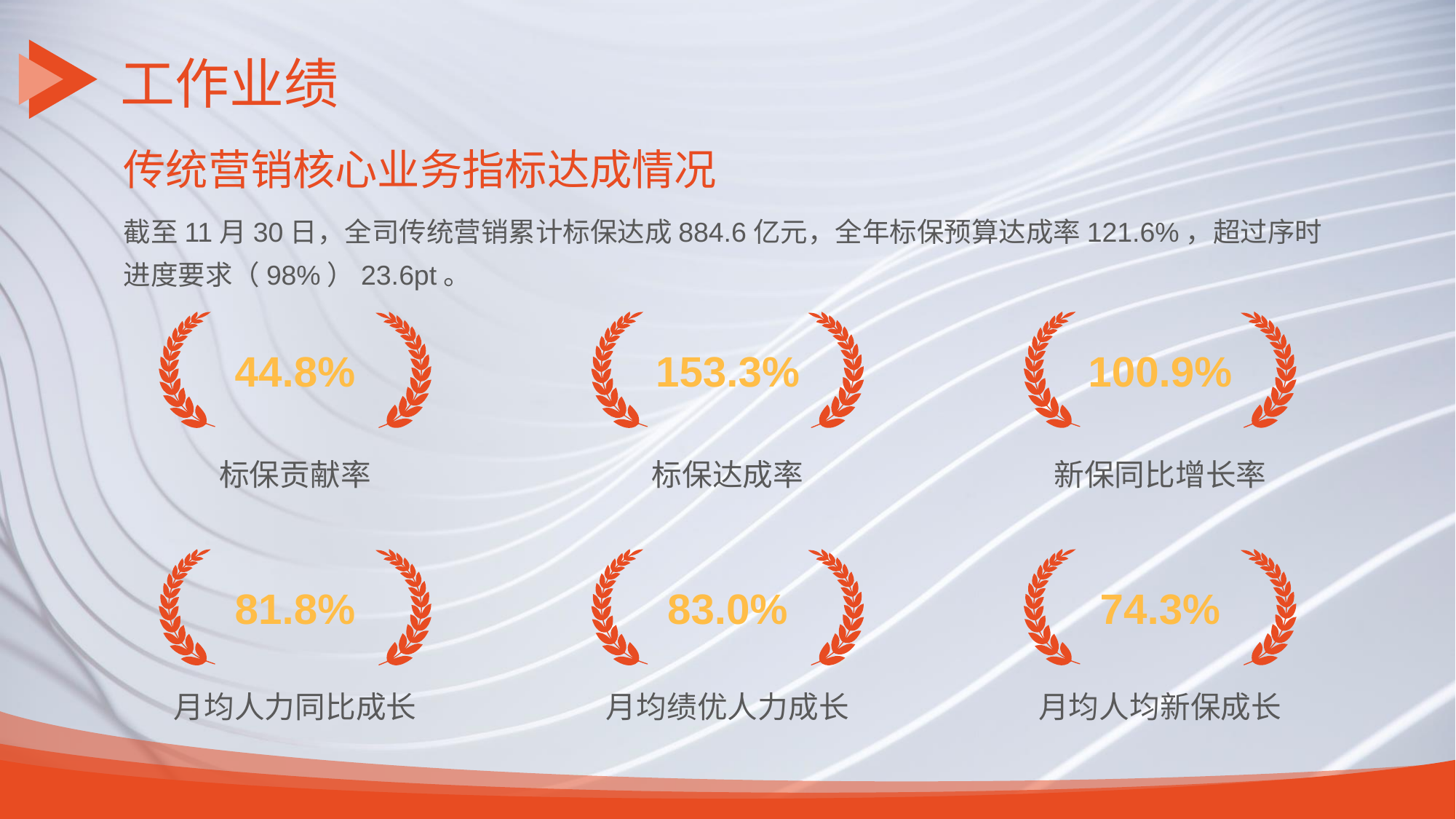

工作业绩
传统营销核心业务指标达成情况
截至11月30日，全司传统营销累计标保达成884.6亿元，全年标保预算达成率121.6%，超过序时进度要求（98%）23.6pt。

100.9%
新保同比增长率

44.8%
标保贡献率

153.3%
标保达成率

74.3%
月均人均新保成长

81.8%
月均人力同比成长

83.0%
月均绩优人力成长